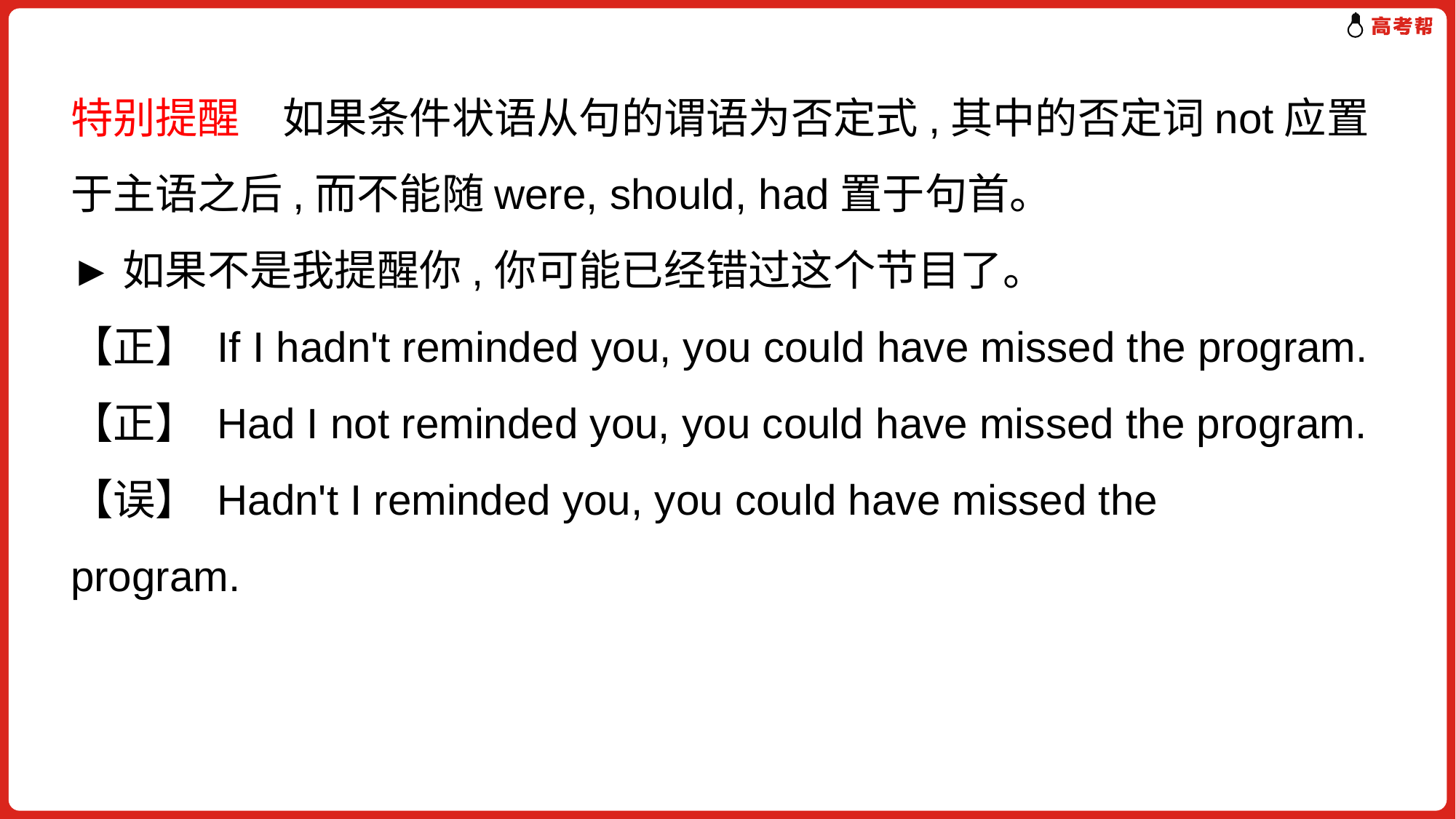

特别提醒　如果条件状语从句的谓语为否定式,其中的否定词not应置于主语之后,而不能随were, should, had置于句首。
►如果不是我提醒你,你可能已经错过这个节目了。
【正】 If I hadn't reminded you, you could have missed the program.
【正】 Had I not reminded you, you could have missed the program.
【误】 Hadn't I reminded you, you could have missed the program.